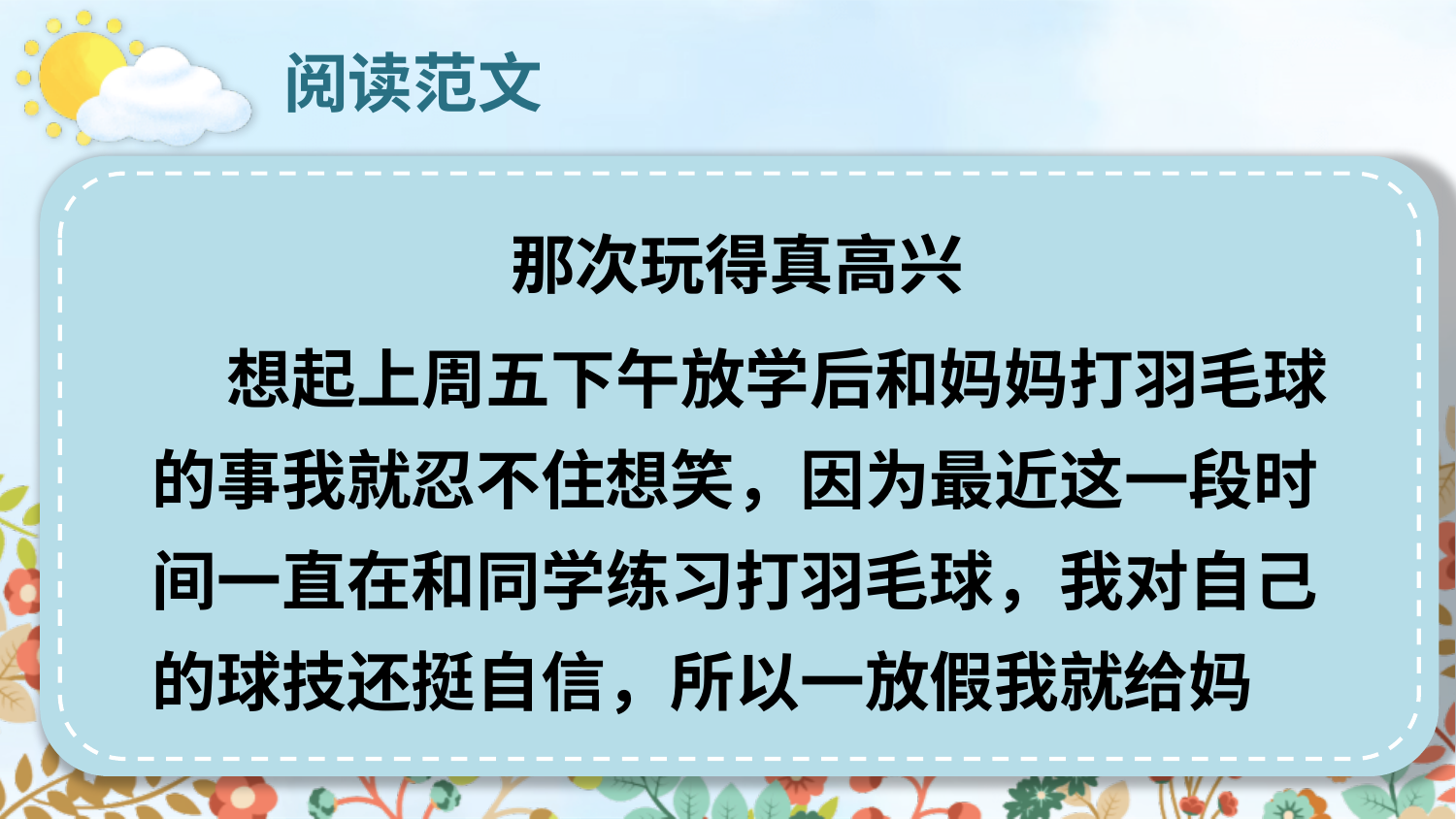

阅读范文

那次玩得真高兴
    想起上周五下午放学后和妈妈打羽毛球的事我就忍不住想笑，因为最近这一段时间一直在和同学练习打羽毛球，我对自己的球技还挺自信，所以一放假我就给妈